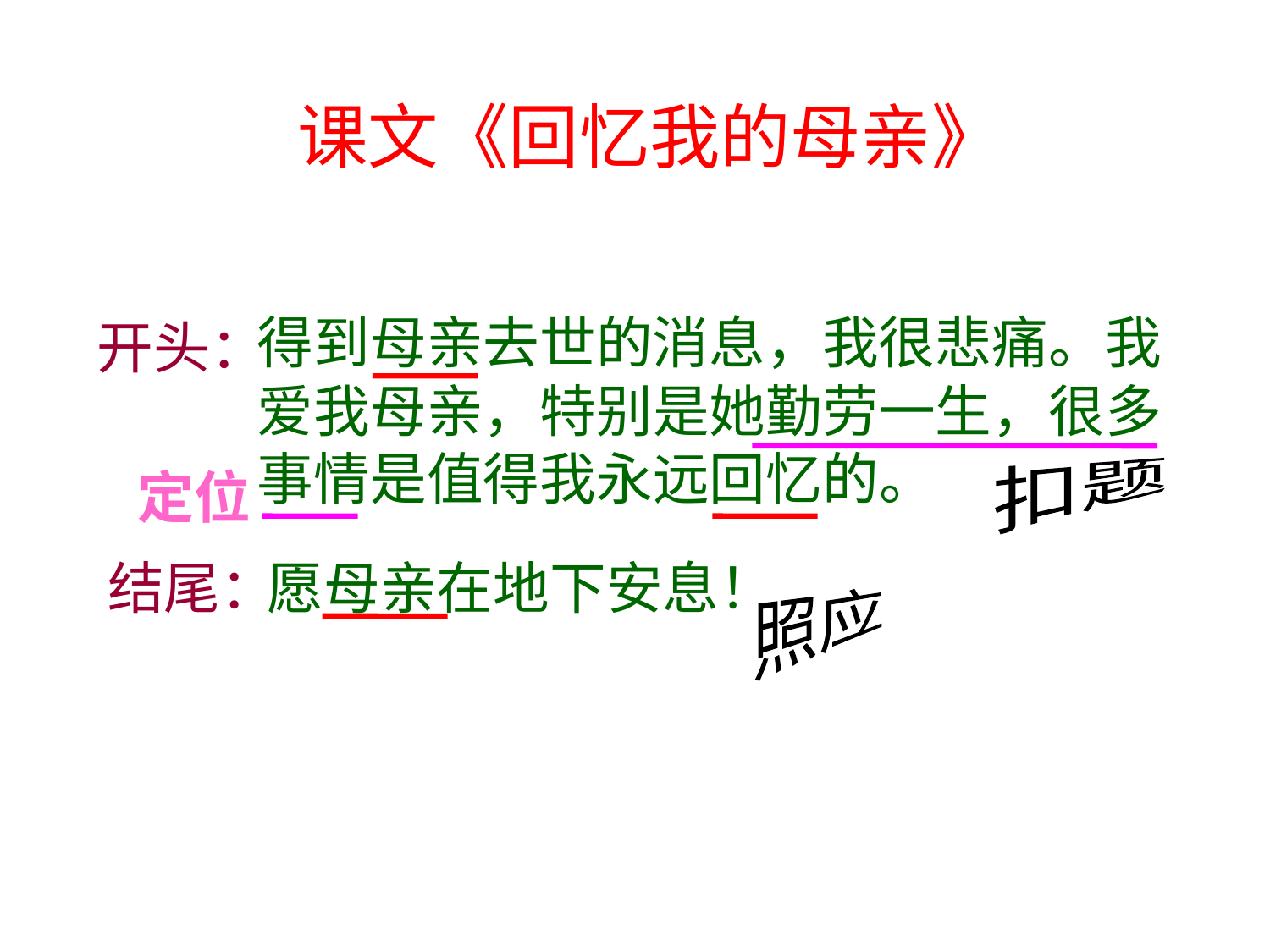

课文《回忆我的母亲》
得到母亲去世的消息，我很悲痛。我爱我母亲，特别是她勤劳一生，很多事情是值得我永远回忆的。
开头：

定位
扣题

结尾：
愿母亲在地下安息！
照应